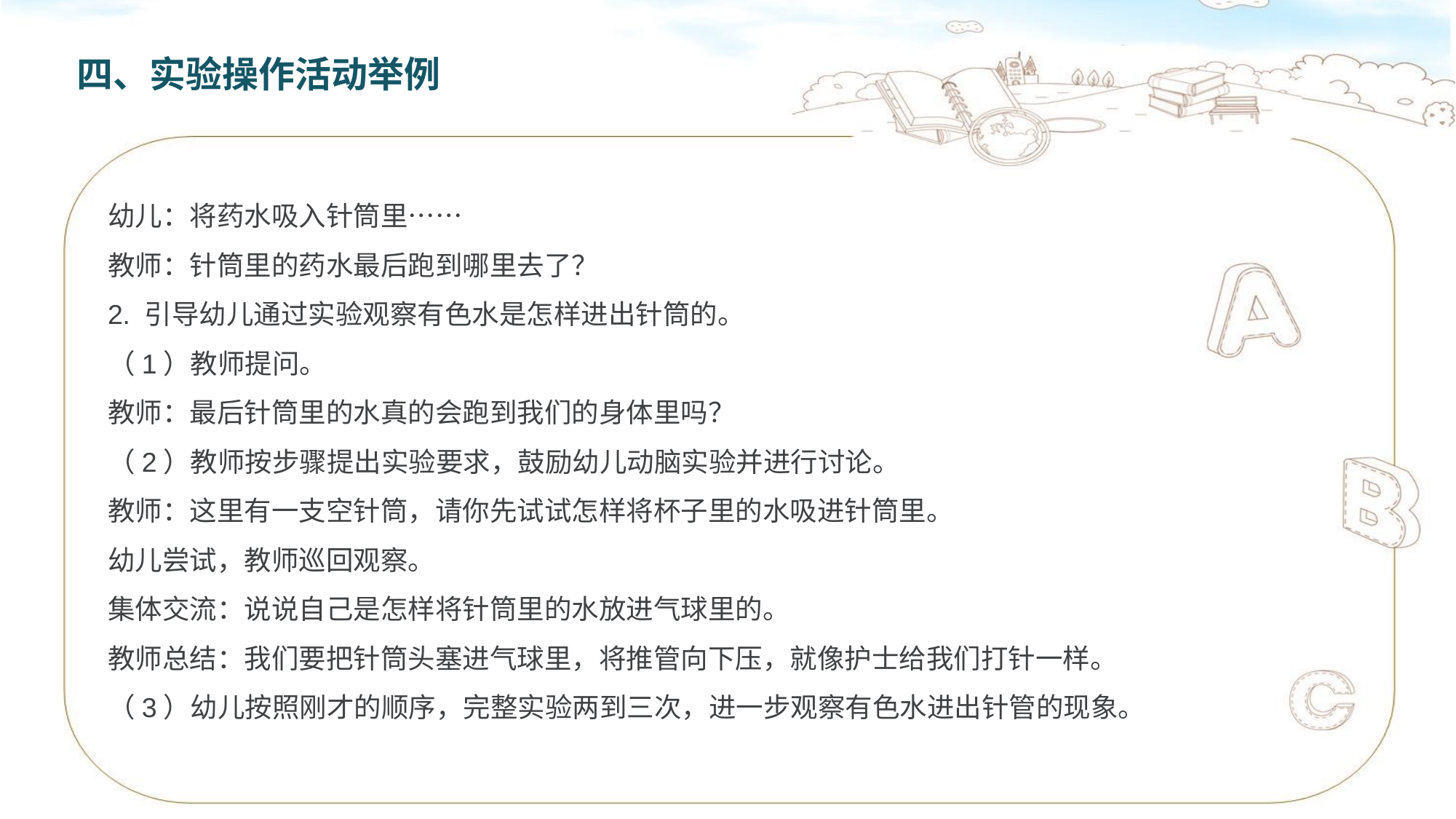

四、实验操作活动举例
幼儿：将药水吸入针筒里……
教师：针筒里的药水最后跑到哪里去了？
2. 引导幼儿通过实验观察有色水是怎样进出针筒的。
（1）教师提问。
教师：最后针筒里的水真的会跑到我们的身体里吗？
（2）教师按步骤提出实验要求，鼓励幼儿动脑实验并进行讨论。
教师：这里有一支空针筒，请你先试试怎样将杯子里的水吸进针筒里。
幼儿尝试，教师巡回观察。
集体交流：说说自己是怎样将针筒里的水放进气球里的。
教师总结：我们要把针筒头塞进气球里，将推管向下压，就像护士给我们打针一样。
（3）幼儿按照刚才的顺序，完整实验两到三次，进一步观察有色水进出针管的现象。